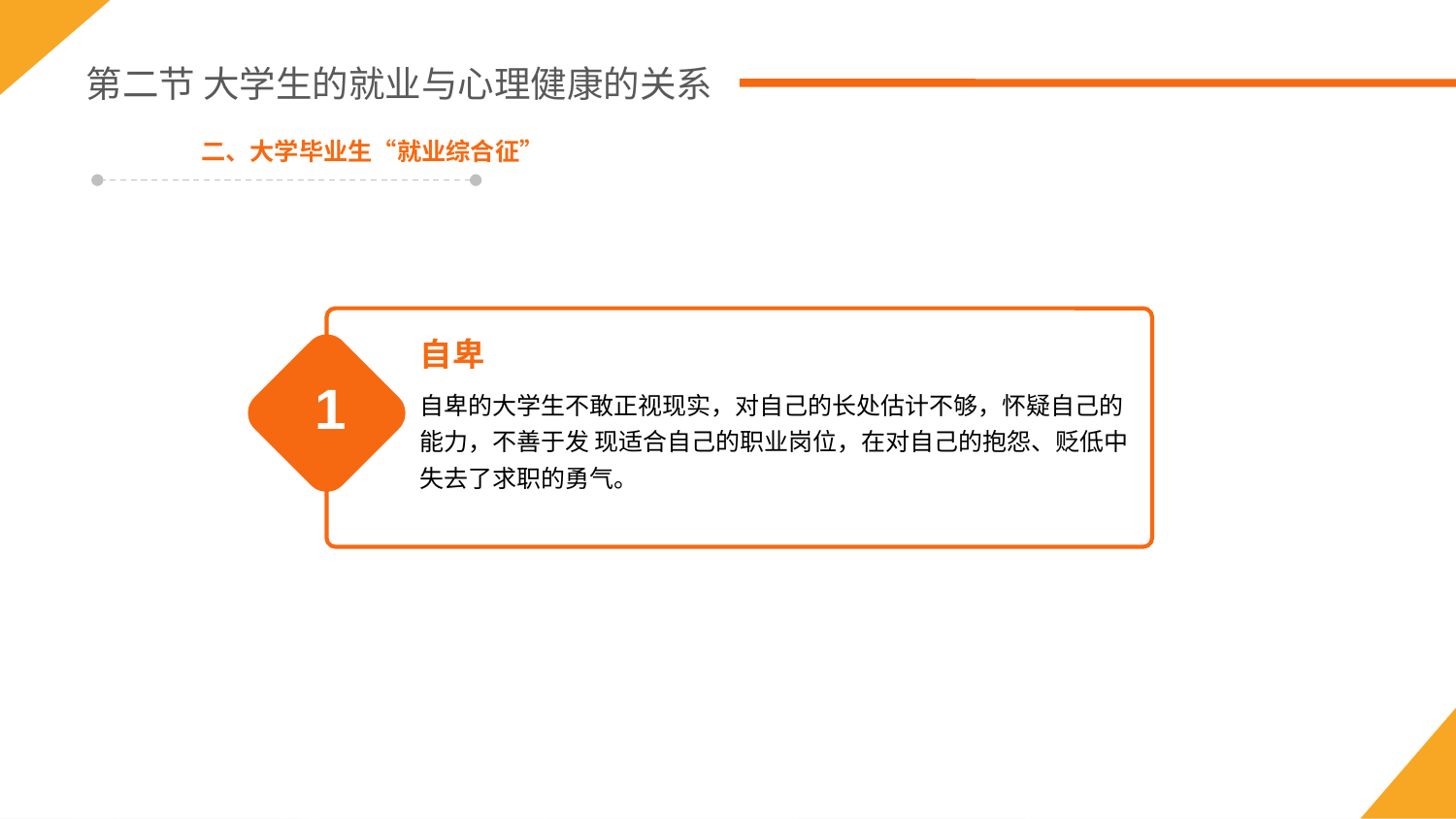

第二节 大学生的就业与心理健康的关系
二、大学毕业生“就业综合征”

自卑
自卑的大学生不敢正视现实，对自己的长处估计不够，怀疑自己的能力，不善于发 现适合自己的职业岗位，在对自己的抱怨、贬低中失去了求职的勇气。

1